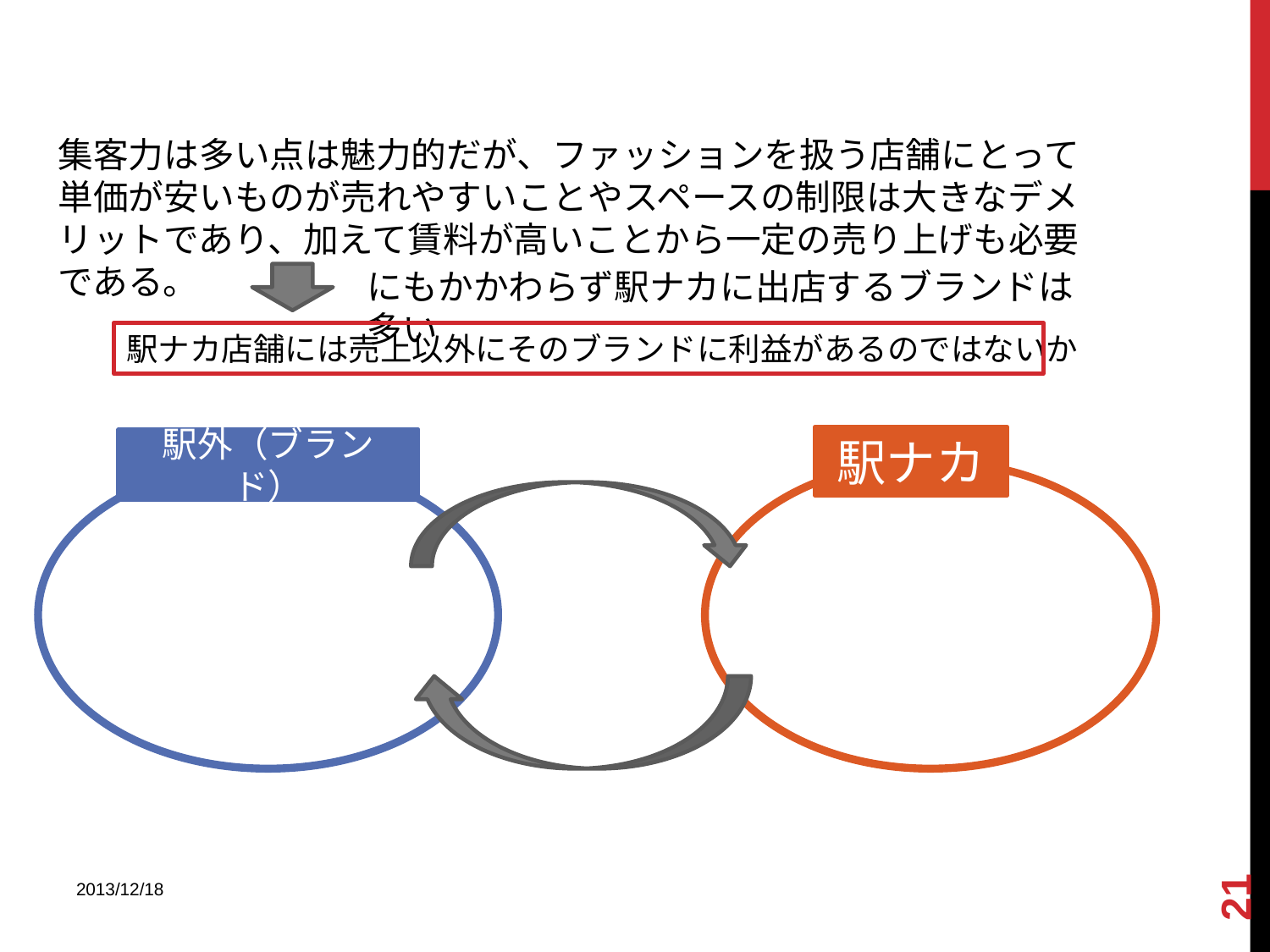

集客力は多い点は魅力的だが、ファッションを扱う店舗にとって単価が安いものが売れやすいことやスペースの制限は大きなデメリットであり、加えて賃料が高いことから一定の売り上げも必要である。
にもかかわらず駅ナカに出店するブランドは多い

駅ナカ店舗には売上以外にそのブランドに利益があるのではないか

駅ナカ
駅外（ブランド）

21
2013/12/18